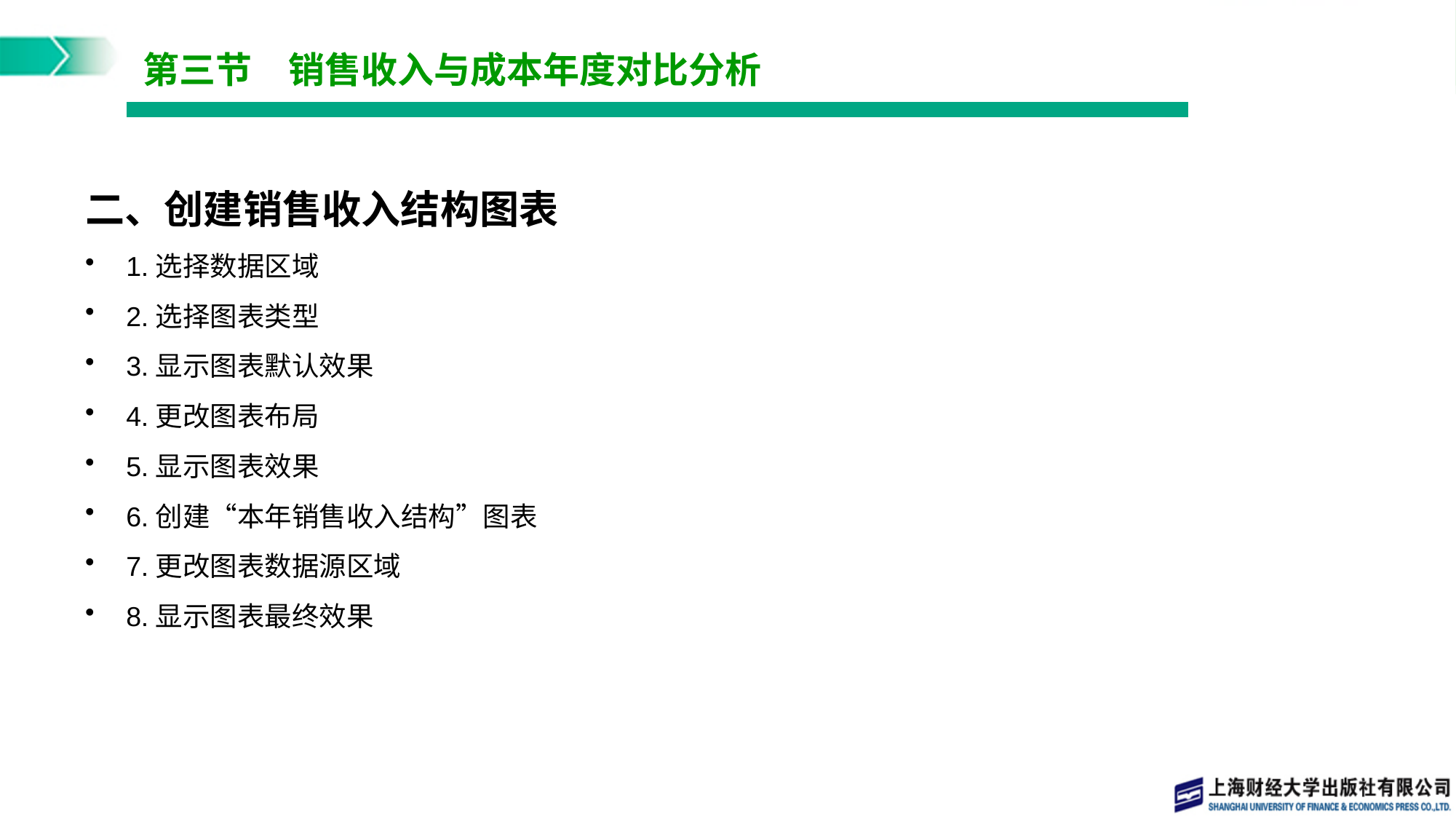

# 第三节　销售收入与成本年度对比分析
二、创建销售收入结构图表
1.选择数据区域
2.选择图表类型
3.显示图表默认效果
4.更改图表布局
5.显示图表效果
6.创建“本年销售收入结构”图表
7.更改图表数据源区域
8.显示图表最终效果